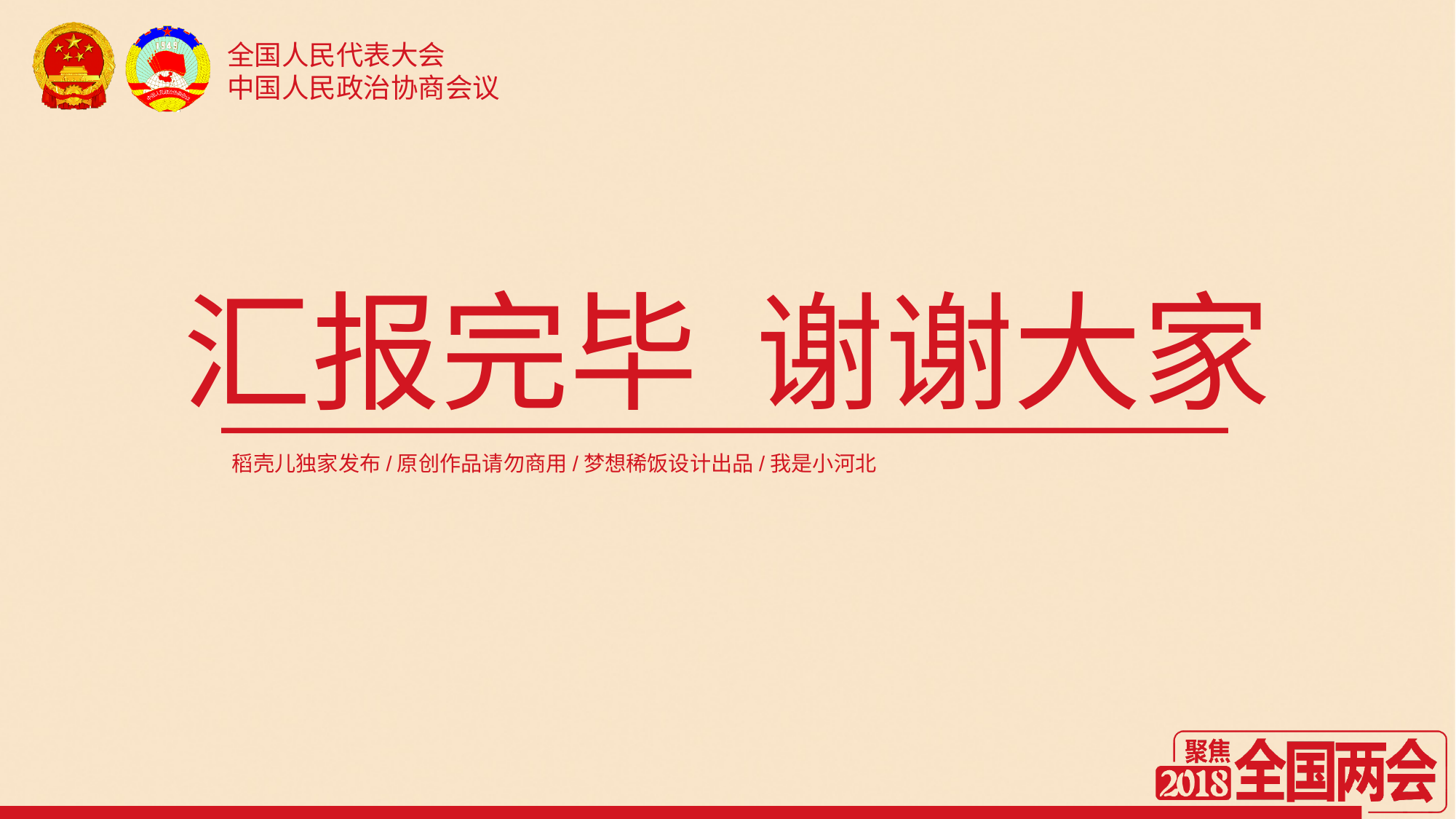

汇报完毕  谢谢大家

稻壳儿独家发布/原创作品请勿商用/梦想稀饭设计出品/我是小河北